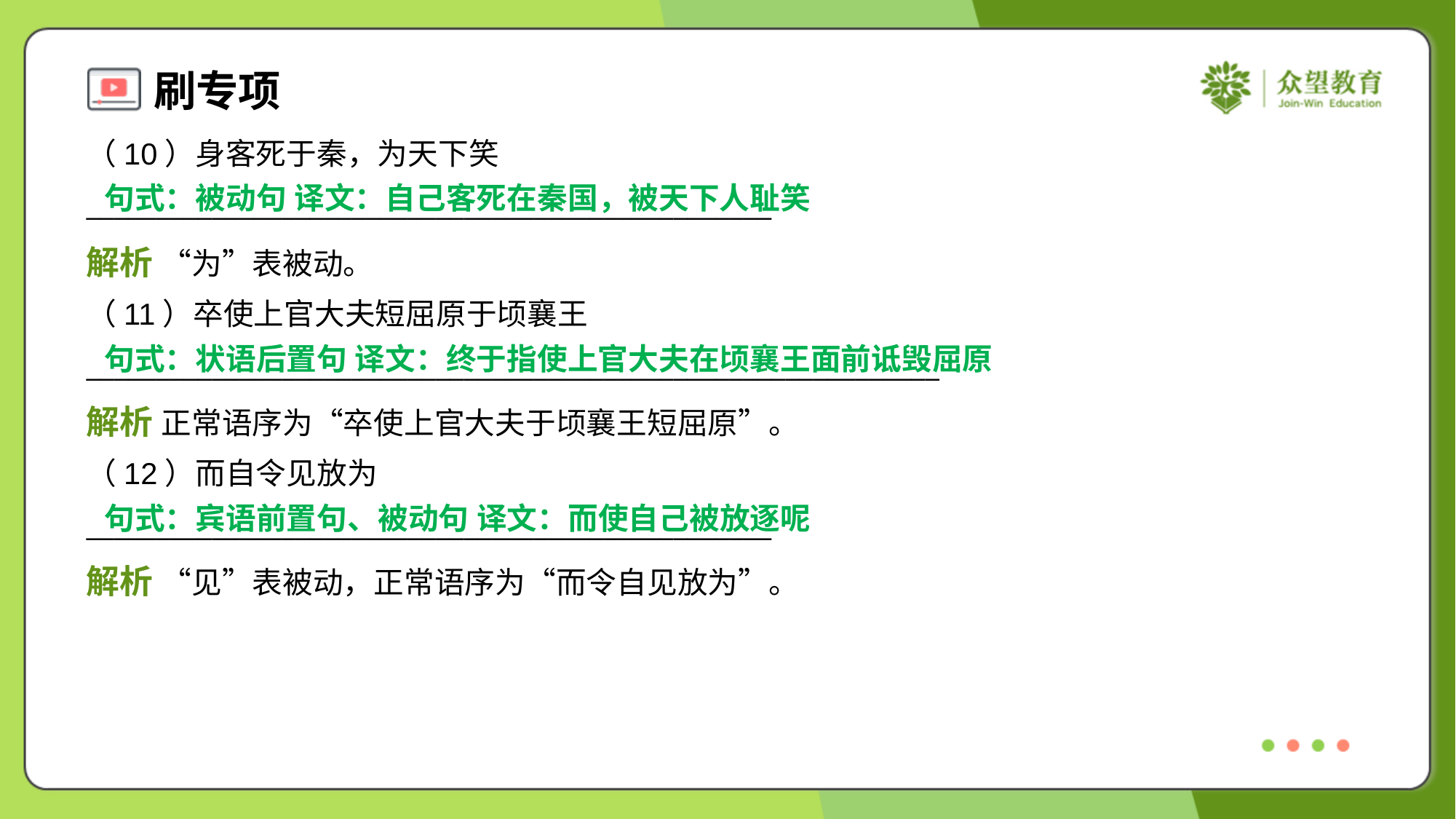

（10）身客死于秦，为天下笑
_________________________________________________
句式：被动句 译文：自己客死在秦国，被天下人耻笑
解析 “为”表被动。
（11）卒使上官大夫短屈原于顷襄王
_____________________________________________________________
句式：状语后置句 译文：终于指使上官大夫在顷襄王面前诋毁屈原
解析 正常语序为“卒使上官大夫于顷襄王短屈原”。
（12）而自令见放为
_________________________________________________
句式：宾语前置句、被动句 译文：而使自己被放逐呢
解析 “见”表被动，正常语序为“而令自见放为”。